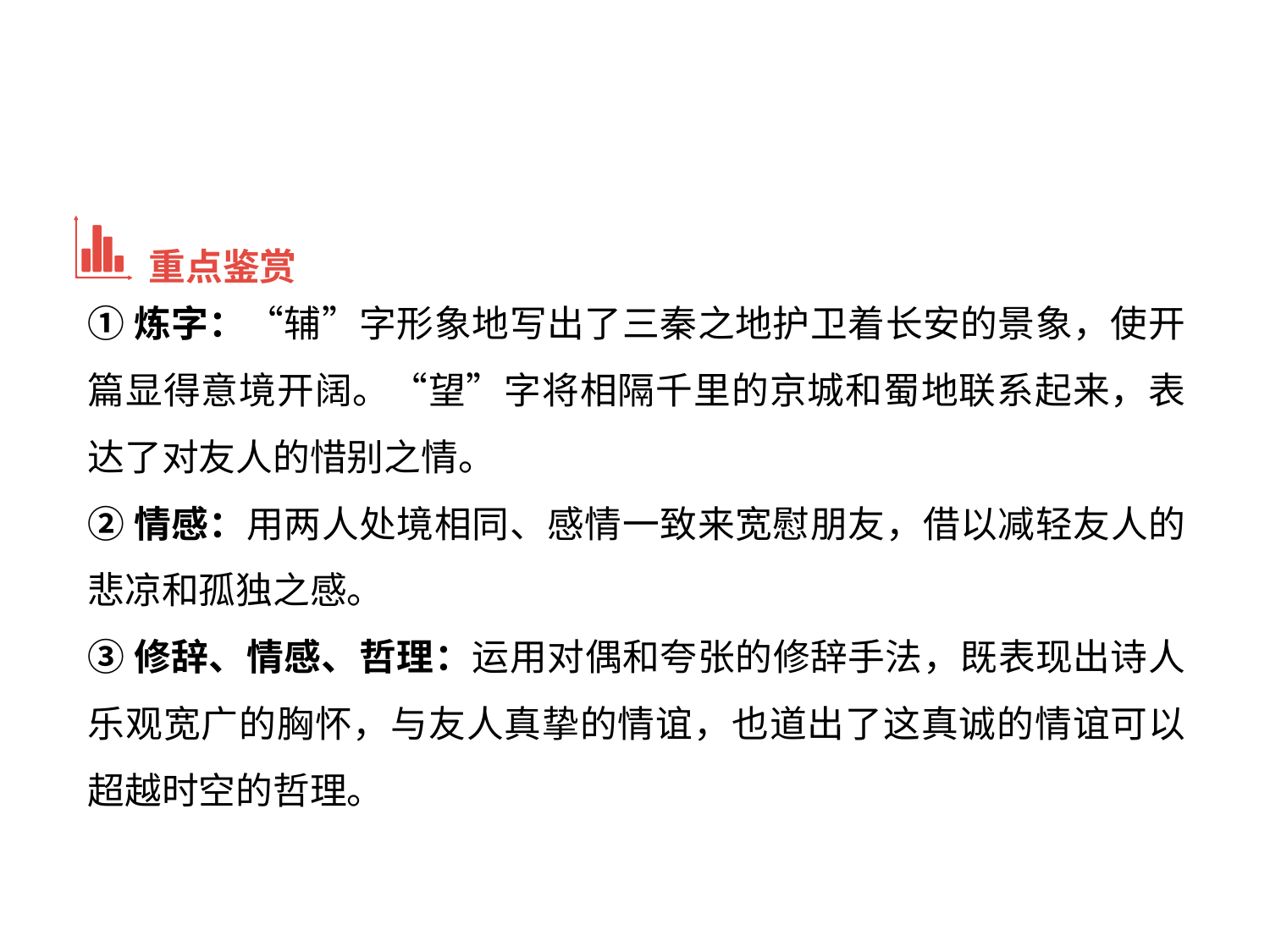

重点鉴赏
①炼字：“辅”字形象地写出了三秦之地护卫着长安的景象，使开篇显得意境开阔。“望”字将相隔千里的京城和蜀地联系起来，表达了对友人的惜别之情。
②情感：用两人处境相同、感情一致来宽慰朋友，借以减轻友人的悲凉和孤独之感。
③修辞、情感、哲理：运用对偶和夸张的修辞手法，既表现出诗人乐观宽广的胸怀，与友人真挚的情谊，也道出了这真诚的情谊可以超越时空的哲理。